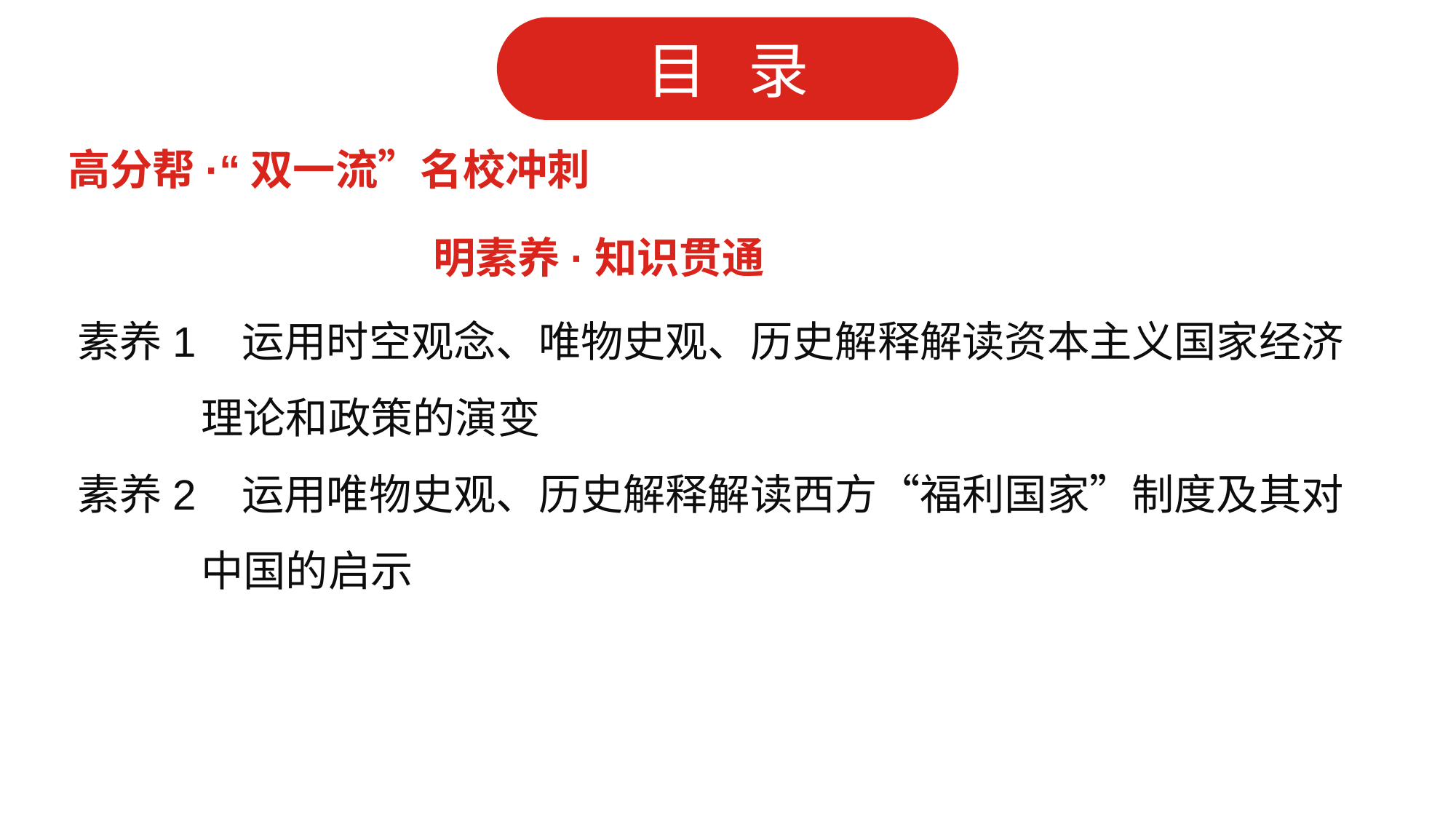

高分帮·“双一流”名校冲刺
明素养·知识贯通
素养1   运用时空观念、唯物史观、历史解释解读资本主义国家经济
            理论和政策的演变
素养2   运用唯物史观、历史解释解读西方“福利国家”制度及其对
            中国的启示